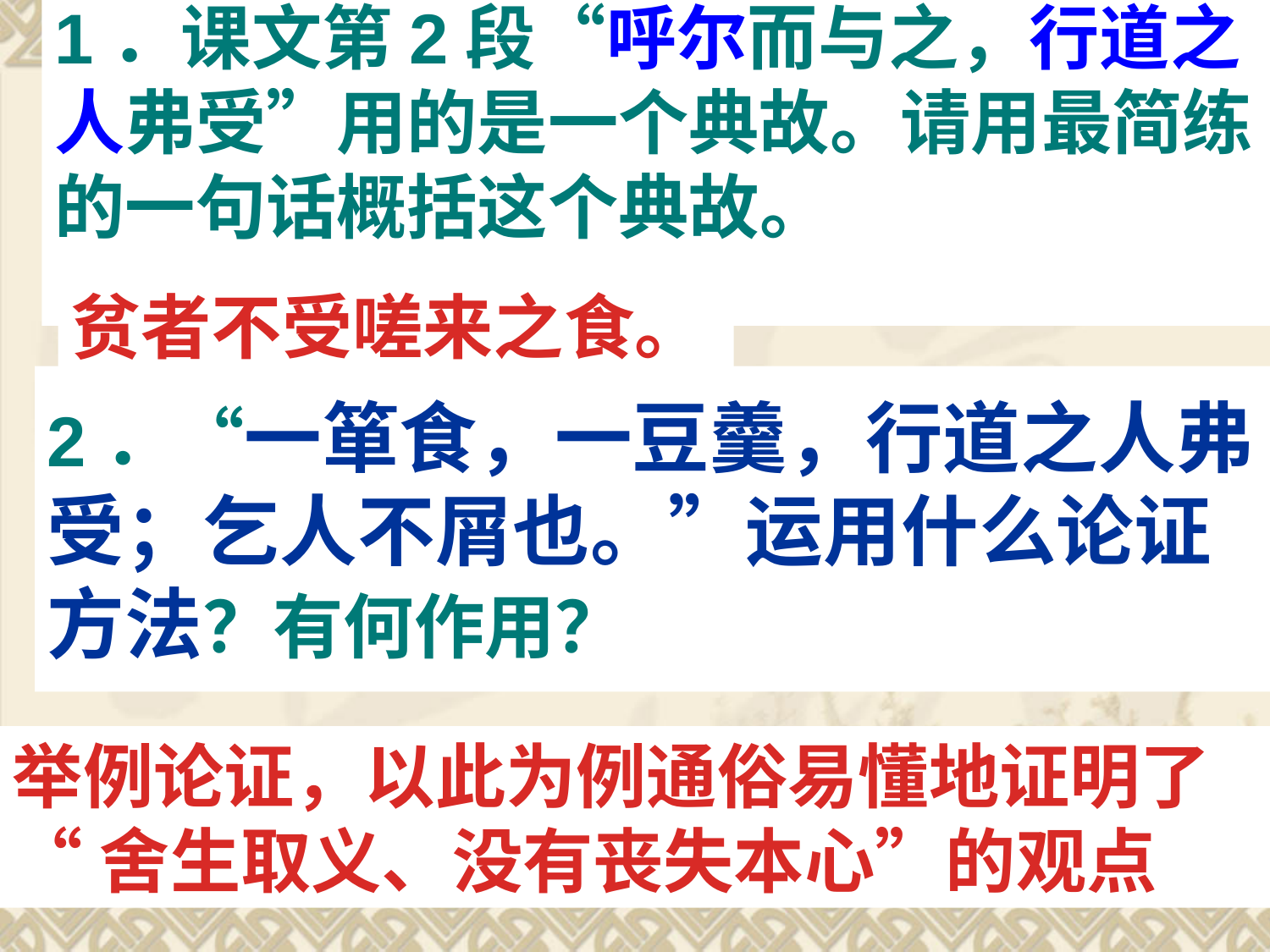

# 1．课文第2段“呼尔而与之，行道之人弗受”用的是一个典故。请用最简练的一句话概括这个典故。
贫者不受嗟来之食。
2．“一箪食，一豆羹，行道之人弗受；乞人不屑也。”运用什么论证方法？有何作用？
举例论证，以此为例通俗易懂地证明了
“舍生取义、没有丧失本心”的观点